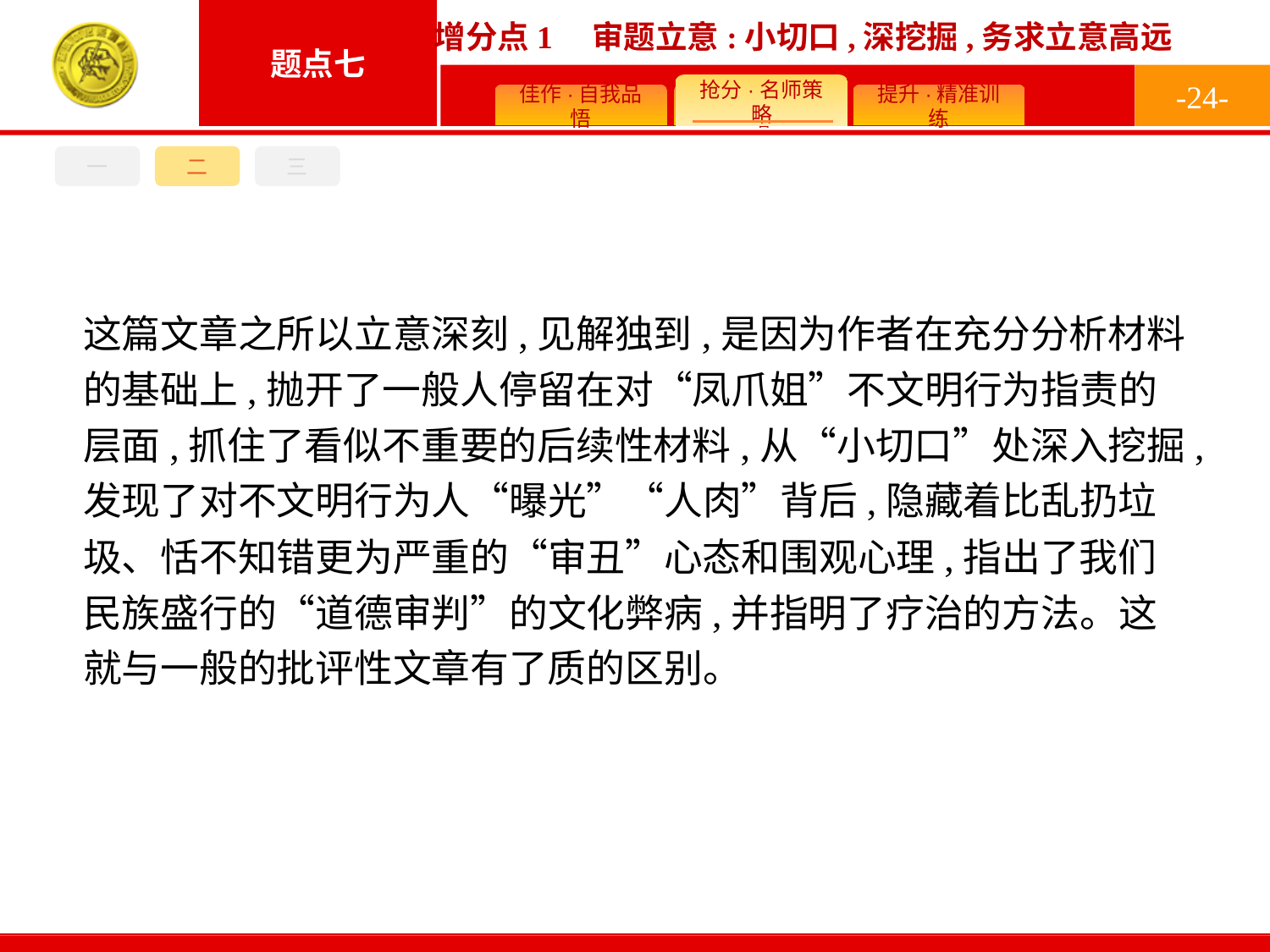

-24-
一
二
三
这篇文章之所以立意深刻,见解独到,是因为作者在充分分析材料的基础上,抛开了一般人停留在对“凤爪姐”不文明行为指责的层面,抓住了看似不重要的后续性材料,从“小切口”处深入挖掘,发现了对不文明行为人“曝光”“人肉”背后,隐藏着比乱扔垃圾、恬不知错更为严重的“审丑”心态和围观心理,指出了我们民族盛行的“道德审判”的文化弊病,并指明了疗治的方法。这就与一般的批评性文章有了质的区别。